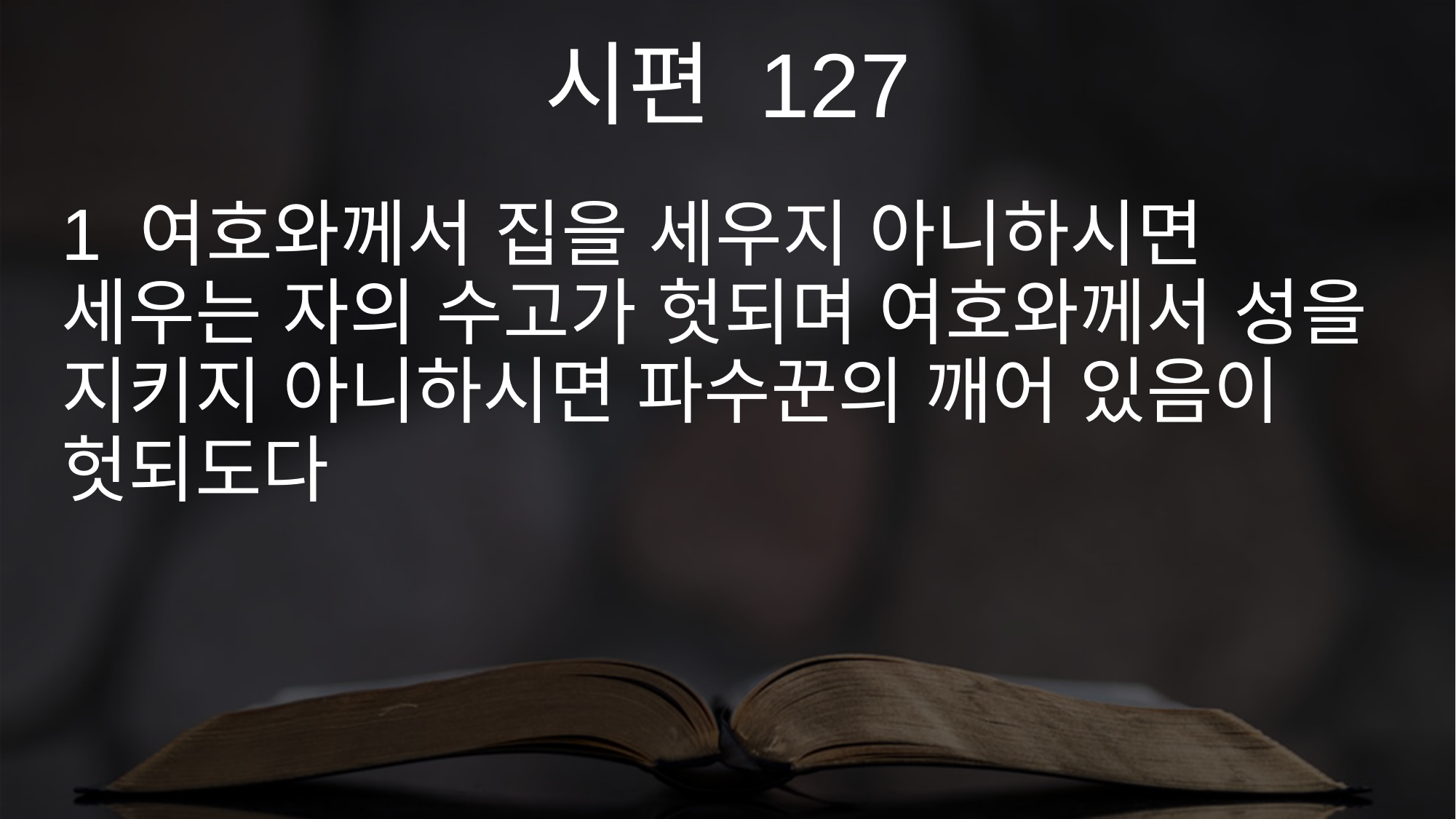

시편 127
1 여호와께서 집을 세우지 아니하시면 세우는 자의 수고가 헛되며 여호와께서 성을 지키지 아니하시면 파수꾼의 깨어 있음이 헛되도다